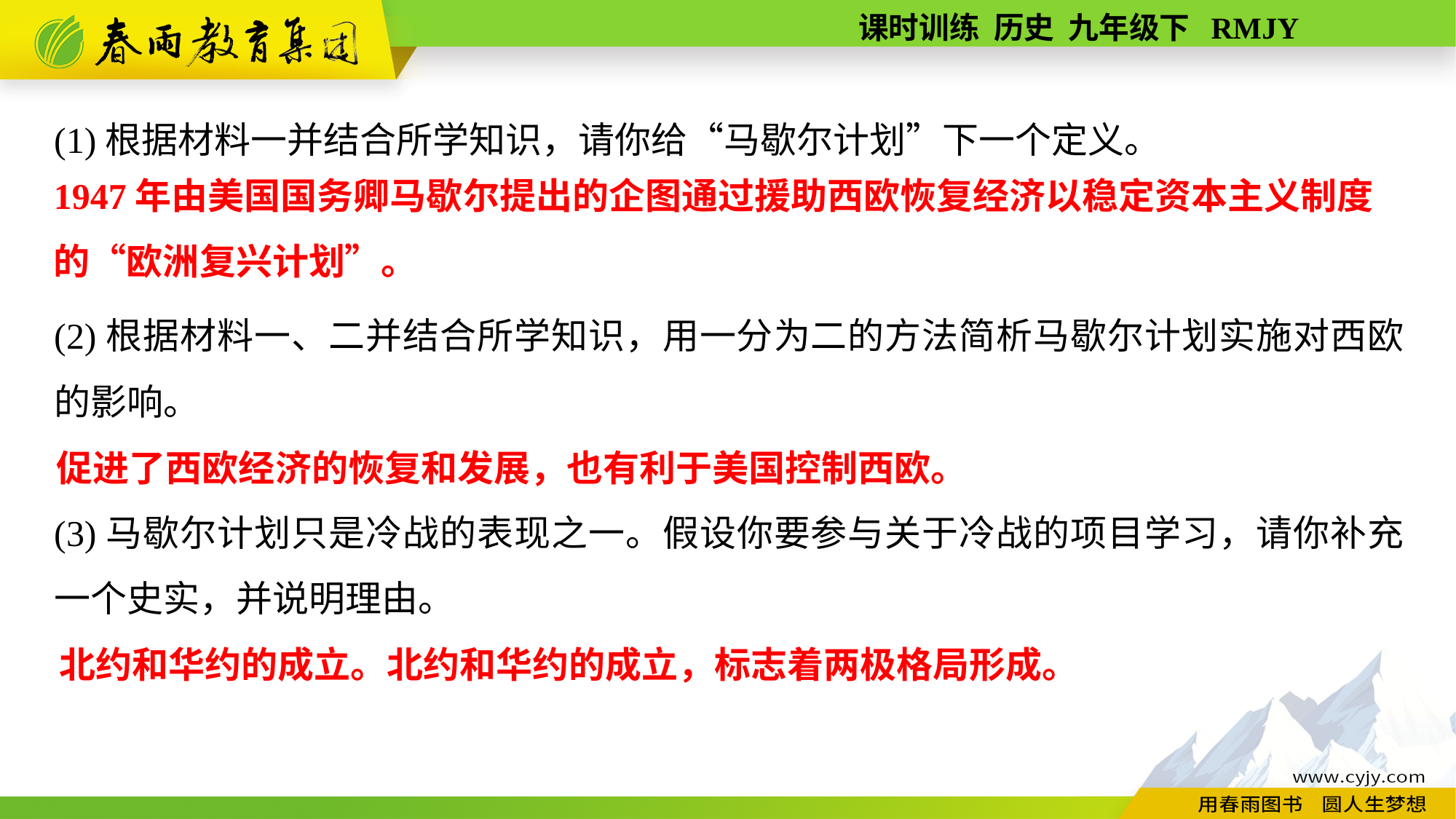

(1)根据材料一并结合所学知识，请你给“马歇尔计划”下一个定义。

(2)根据材料一、二并结合所学知识，用一分为二的方法简析马歇尔计划实施对西欧的影响。

(3)马歇尔计划只是冷战的表现之一。假设你要参与关于冷战的项目学习，请你补充一个史实，并说明理由。
1947年由美国国务卿马歇尔提出的企图通过援助西欧恢复经济以稳定资本主义制度的“欧洲复兴计划”。
促进了西欧经济的恢复和发展，也有利于美国控制西欧。
北约和华约的成立。北约和华约的成立，标志着两极格局形成。